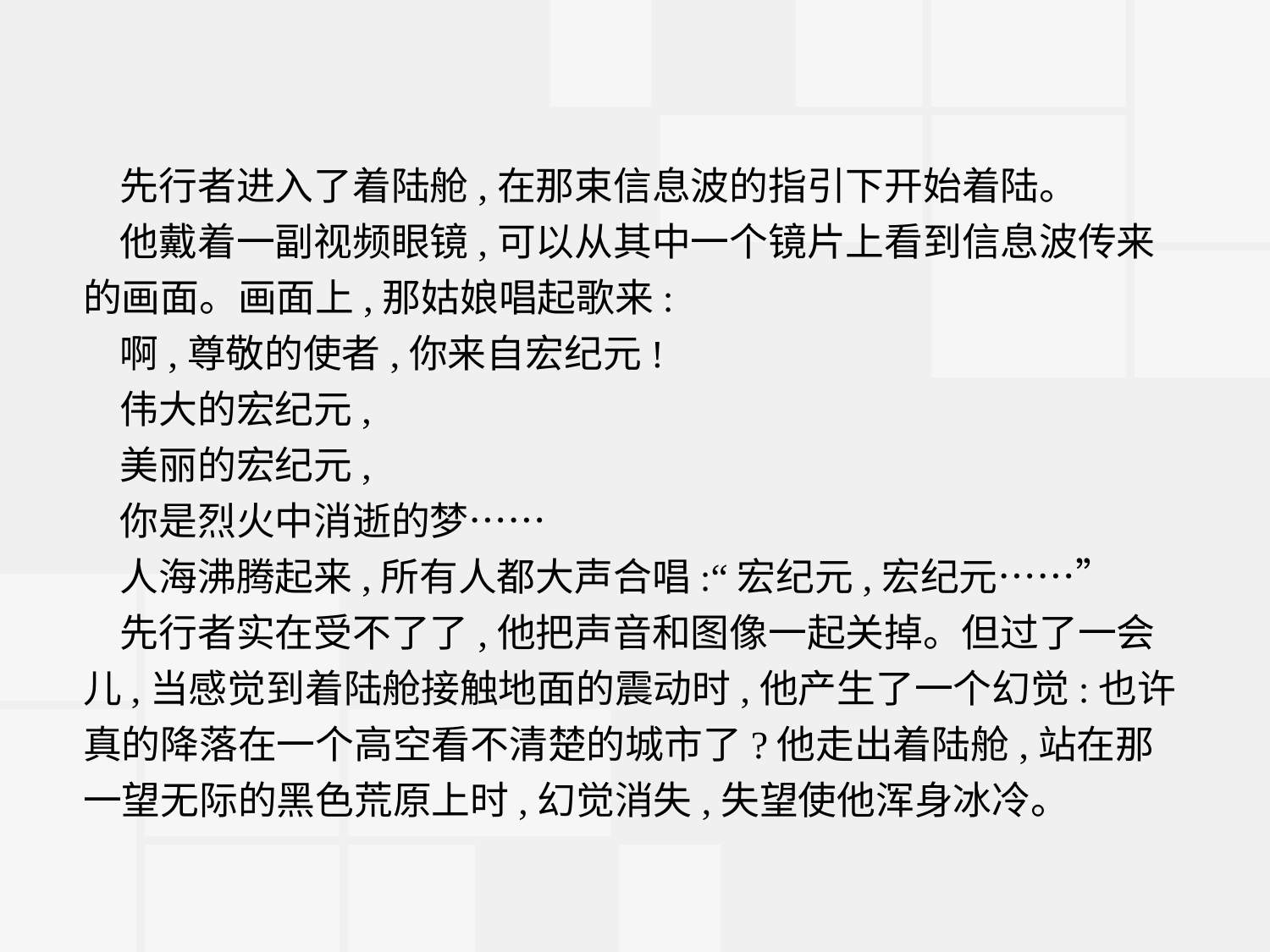

先行者进入了着陆舱,在那束信息波的指引下开始着陆。
他戴着一副视频眼镜,可以从其中一个镜片上看到信息波传来的画面。画面上,那姑娘唱起歌来:
啊,尊敬的使者,你来自宏纪元!
伟大的宏纪元,
美丽的宏纪元,
你是烈火中消逝的梦……
人海沸腾起来,所有人都大声合唱:“宏纪元,宏纪元……”
先行者实在受不了了,他把声音和图像一起关掉。但过了一会儿,当感觉到着陆舱接触地面的震动时,他产生了一个幻觉:也许真的降落在一个高空看不清楚的城市了?他走出着陆舱,站在那一望无际的黑色荒原上时,幻觉消失,失望使他浑身冰冷。